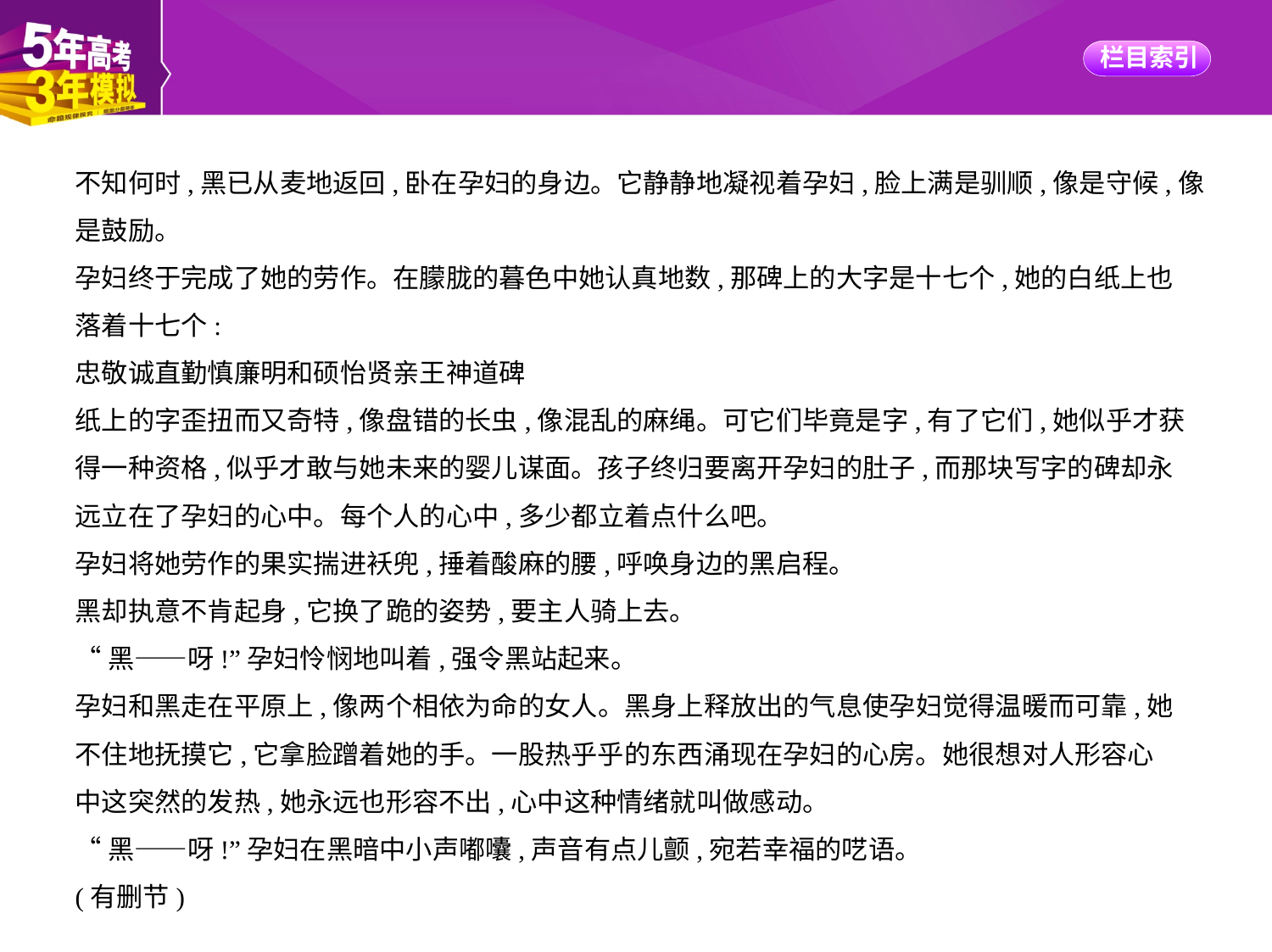

不知何时,黑已从麦地返回,卧在孕妇的身边。它静静地凝视着孕妇,脸上满是驯顺,像是守候,像
是鼓励。
孕妇终于完成了她的劳作。在朦胧的暮色中她认真地数,那碑上的大字是十七个,她的白纸上也
落着十七个:
忠敬诚直勤慎廉明和硕怡贤亲王神道碑
纸上的字歪扭而又奇特,像盘错的长虫,像混乱的麻绳。可它们毕竟是字,有了它们,她似乎才获
得一种资格,似乎才敢与她未来的婴儿谋面。孩子终归要离开孕妇的肚子,而那块写字的碑却永
远立在了孕妇的心中。每个人的心中,多少都立着点什么吧。
孕妇将她劳作的果实揣进袄兜,捶着酸麻的腰,呼唤身边的黑启程。
黑却执意不肯起身,它换了跪的姿势,要主人骑上去。
“黑——呀!”孕妇怜悯地叫着,强令黑站起来。
孕妇和黑走在平原上,像两个相依为命的女人。黑身上释放出的气息使孕妇觉得温暖而可靠,她
不住地抚摸它,它拿脸蹭着她的手。一股热乎乎的东西涌现在孕妇的心房。她很想对人形容心
中这突然的发热,她永远也形容不出,心中这种情绪就叫做感动。
“黑——呀!”孕妇在黑暗中小声嘟囔,声音有点儿颤,宛若幸福的呓语。
(有删节)